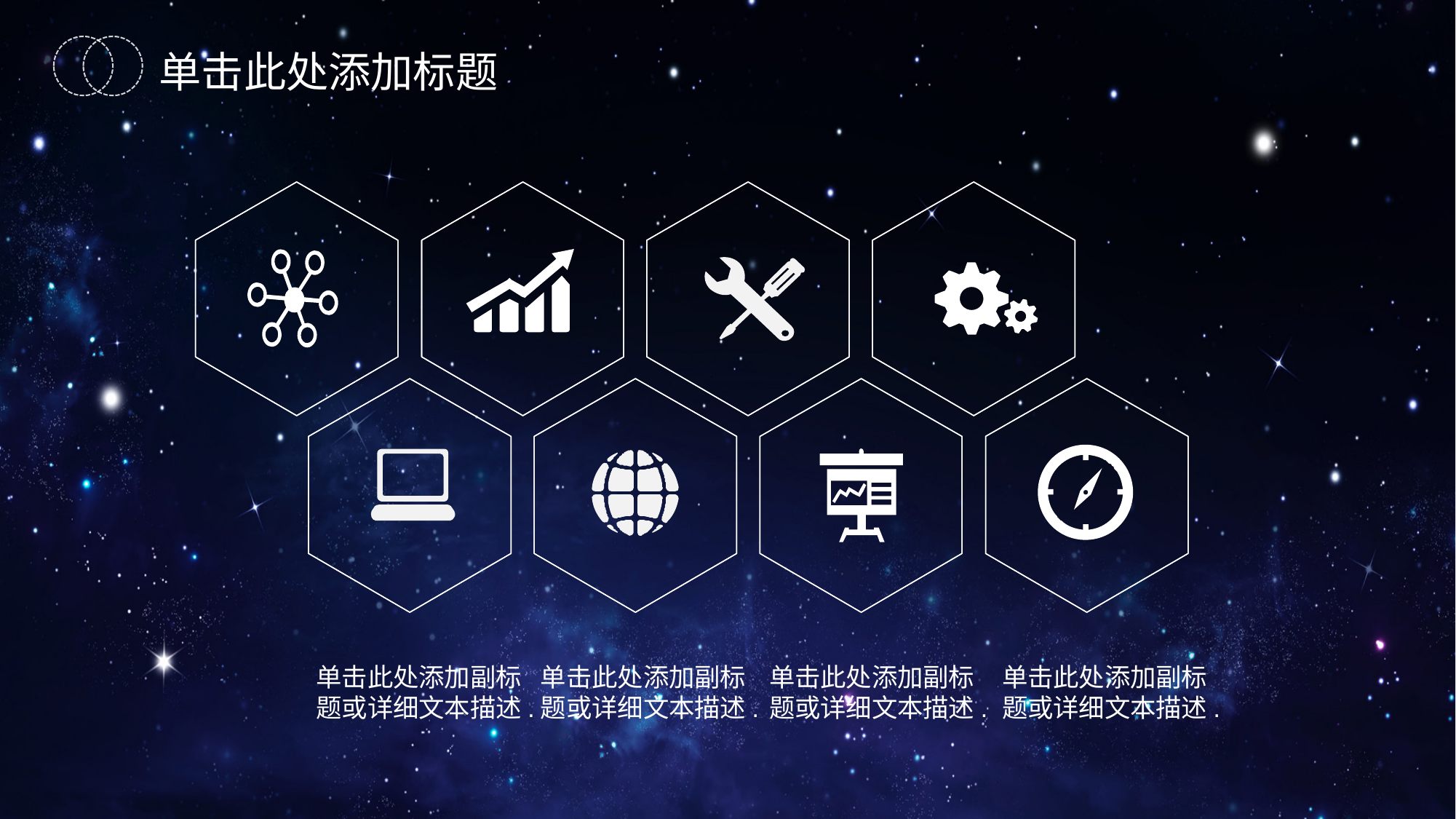

单击此处添加标题

单击此处添加副标题或详细文本描述.
单击此处添加副标题或详细文本描述.
单击此处添加副标题或详细文本描述.
单击此处添加副标题或详细文本描述.